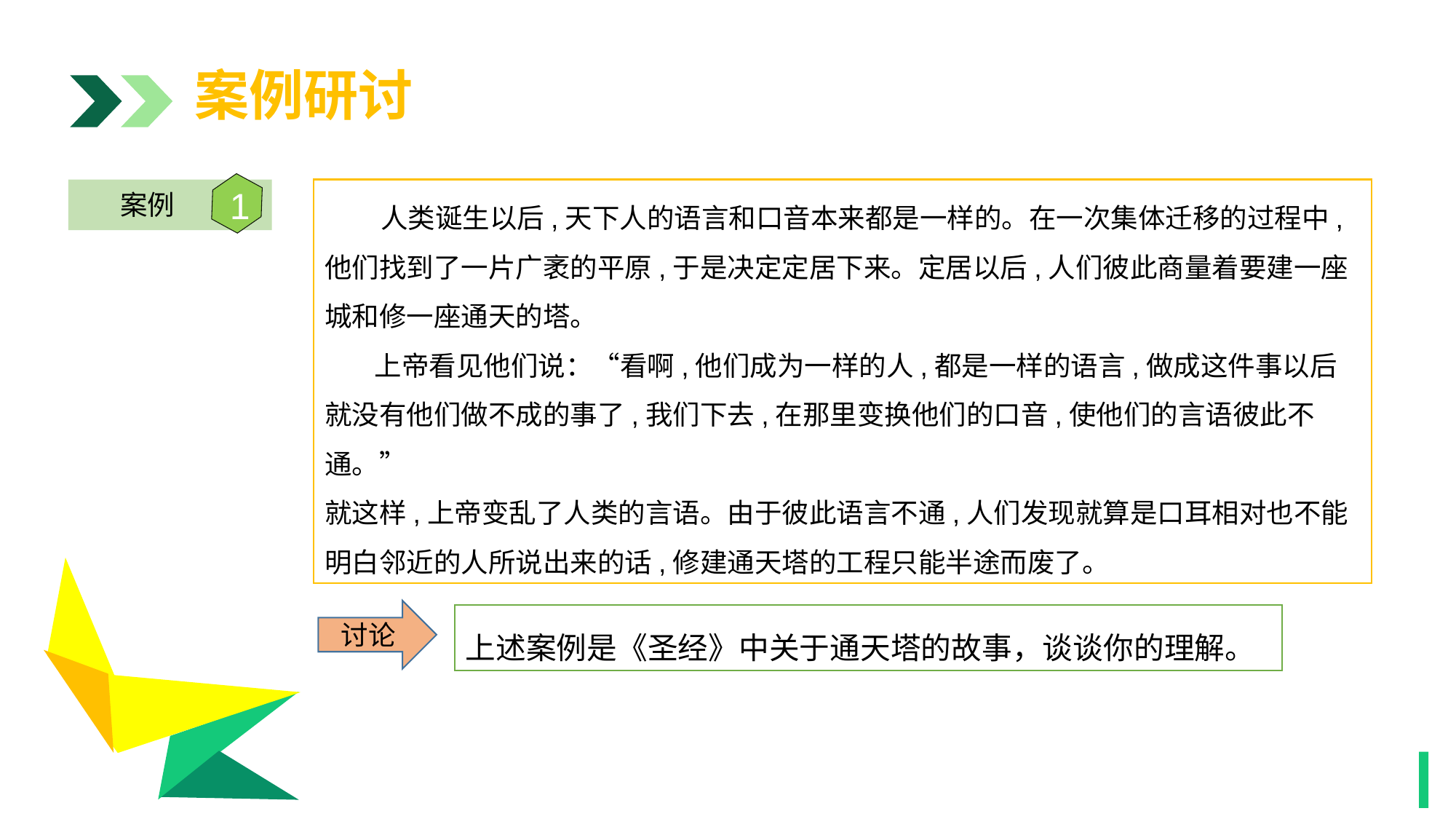

案例研讨

1

案例
        人类诞生以后,天下人的语言和口音本来都是一样的。在一次集体迁移的过程中,他们找到了一片广袤的平原,于是决定定居下来。定居以后,人们彼此商量着要建一座城和修一座通天的塔。
       上帝看见他们说：“看啊,他们成为一样的人,都是一样的语言,做成这件事以后就没有他们做不成的事了,我们下去,在那里变换他们的口音,使他们的言语彼此不通。”
就这样,上帝变乱了人类的言语。由于彼此语言不通,人们发现就算是口耳相对也不能明白邻近的人所说出来的话,修建通天塔的工程只能半途而废了。
1

讨论
上述案例是《圣经》中关于通天塔的故事，谈谈你的理解。
1
3